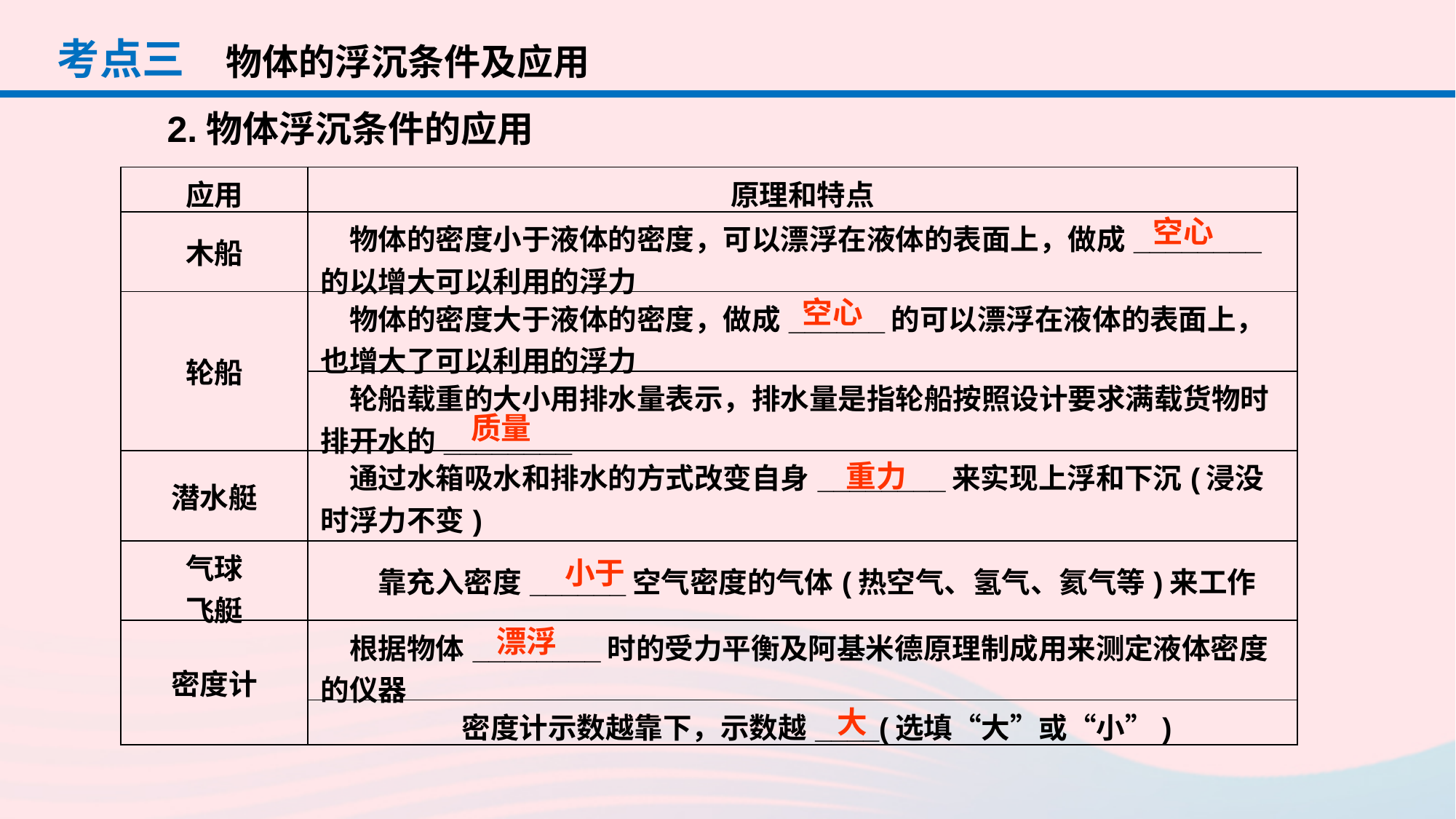

考点三
物体的浮沉条件及应用
2.物体浮沉条件的应用
| 应用 | 原理和特点 |
| --- | --- |
| 木船 | 物体的密度小于液体的密度，可以漂浮在液体的表面上，做成\_\_\_\_\_\_\_\_的以增大可以利用的浮力 |
| 轮船 | 物体的密度大于液体的密度，做成\_\_\_\_\_\_的可以漂浮在液体的表面上，也增大了可以利用的浮力 |
|  | 轮船载重的大小用排水量表示，排水量是指轮船按照设计要求满载货物时排开水的\_\_\_\_\_\_\_\_ |
| 潜水艇 | 通过水箱吸水和排水的方式改变自身\_\_\_\_\_\_\_\_来实现上浮和下沉(浸没时浮力不变) |
| 气球 飞艇 | 靠充入密度\_\_\_\_\_\_空气密度的气体(热空气、氢气、氦气等)来工作 |
| 密度计 | 根据物体\_\_\_\_\_\_\_\_时的受力平衡及阿基米德原理制成用来测定液体密度的仪器 |
|  | 密度计示数越靠下，示数越\_\_\_\_(选填“大”或“小”) |
空心
空心
质量
重力
小于
漂浮
大